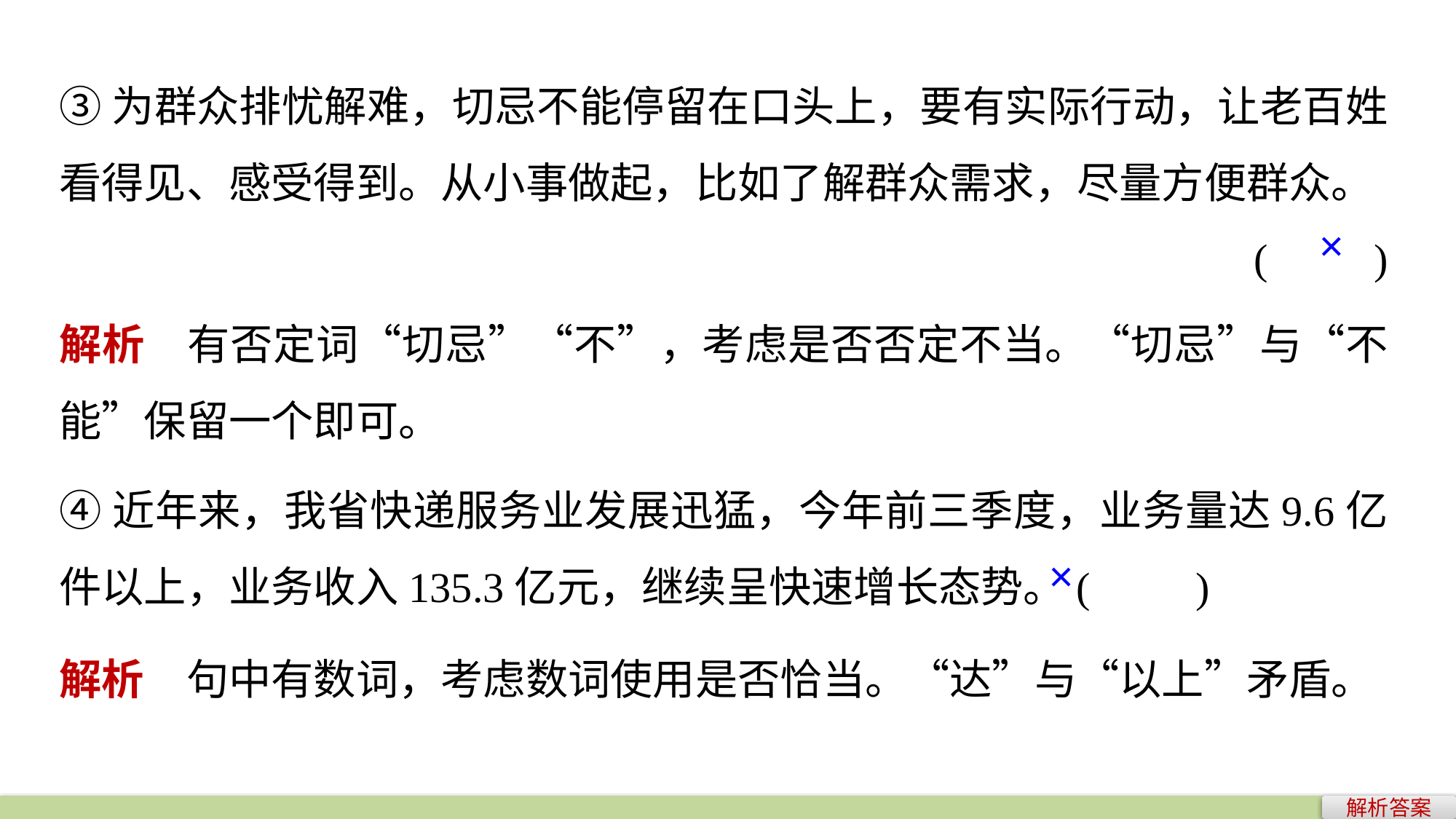

③为群众排忧解难，切忌不能停留在口头上，要有实际行动，让老百姓看得见、感受得到。从小事做起，比如了解群众需求，尽量方便群众。
(　　)
×
解析　有否定词“切忌”“不”，考虑是否否定不当。“切忌”与“不能”保留一个即可。
④近年来，我省快递服务业发展迅猛，今年前三季度，业务量达9.6亿件以上，业务收入135.3亿元，继续呈快速增长态势。(　　)
×
解析　句中有数词，考虑数词使用是否恰当。“达”与“以上”矛盾。

解析答案